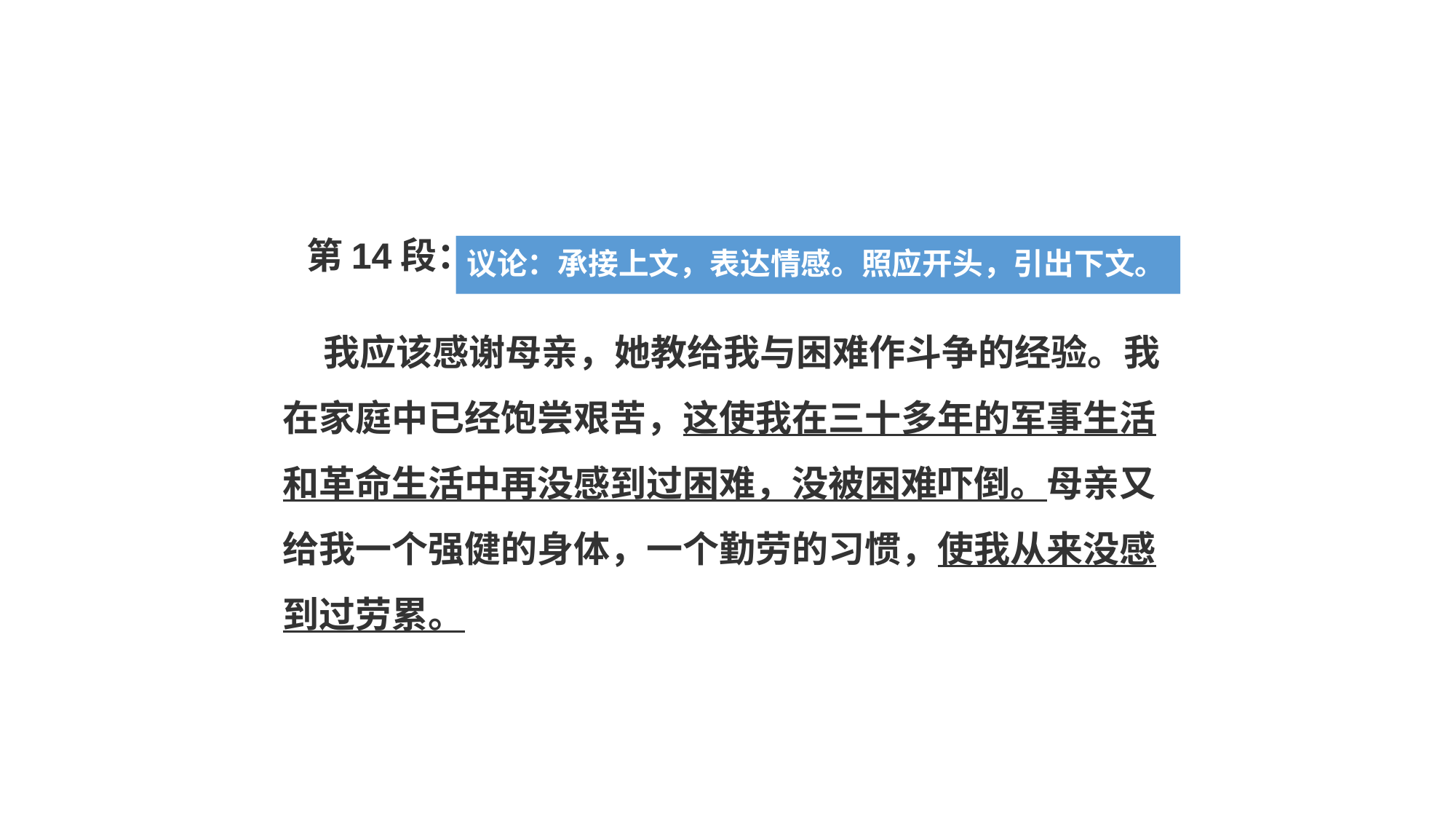

第14段：
# 议论：承接上文，表达情感。照应开头，引出下文。
     我应该感谢母亲，她教给我与困难作斗争的经验。我在家庭中已经饱尝艰苦，这使我在三十多年的军事生活和革命生活中再没感到过困难，没被困难吓倒。母亲又给我一个强健的身体，一个勤劳的习惯，使我从来没感到过劳累。